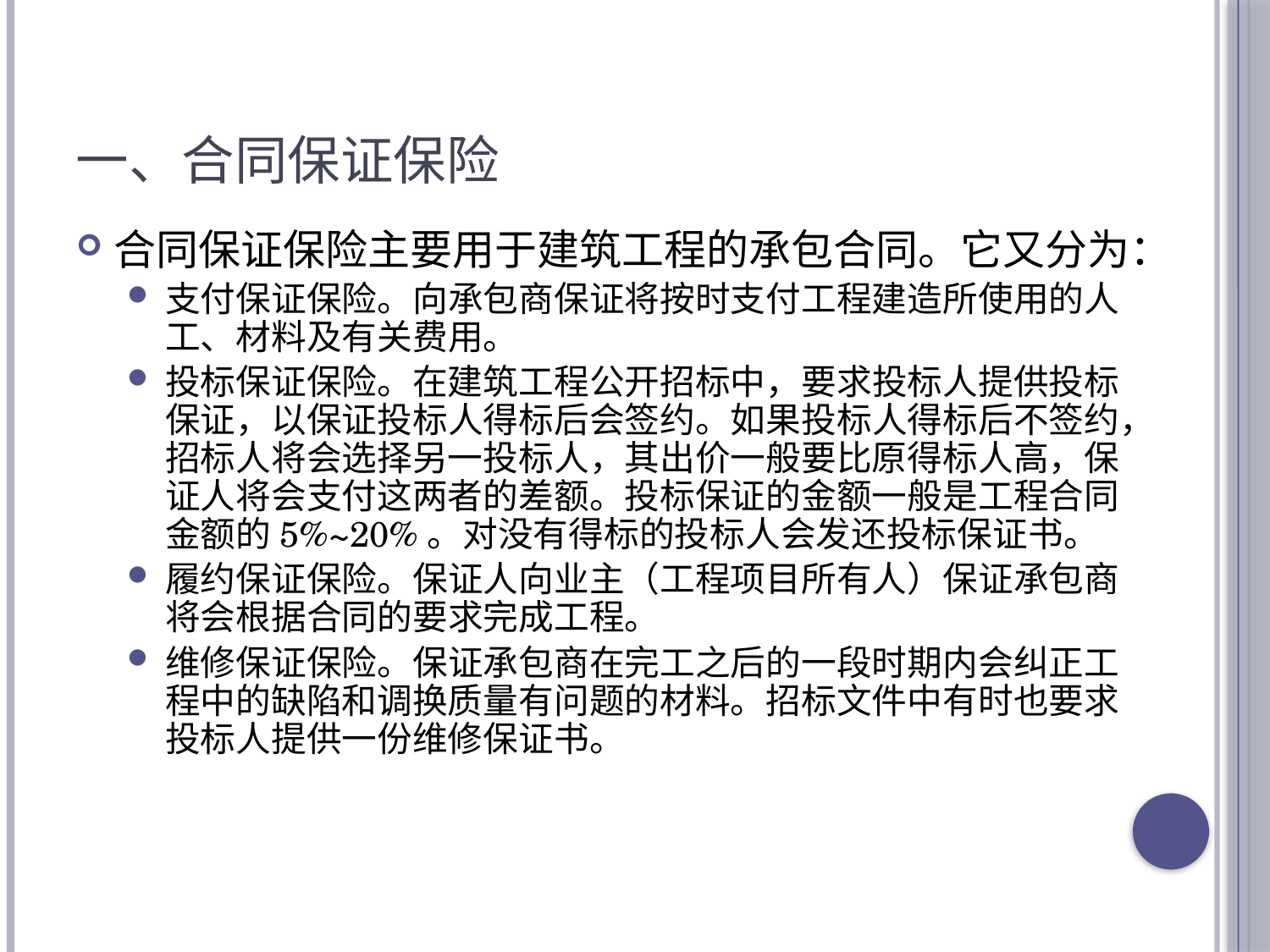

# 一、合同保证保险
合同保证保险主要用于建筑工程的承包合同。它又分为：
支付保证保险。向承包商保证将按时支付工程建造所使用的人工、材料及有关费用。
投标保证保险。在建筑工程公开招标中，要求投标人提供投标保证，以保证投标人得标后会签约。如果投标人得标后不签约，招标人将会选择另一投标人，其出价一般要比原得标人高，保证人将会支付这两者的差额。投标保证的金额一般是工程合同金额的5%~20%。对没有得标的投标人会发还投标保证书。
履约保证保险。保证人向业主（工程项目所有人）保证承包商将会根据合同的要求完成工程。
维修保证保险。保证承包商在完工之后的一段时期内会纠正工程中的缺陷和调换质量有问题的材料。招标文件中有时也要求投标人提供一份维修保证书。